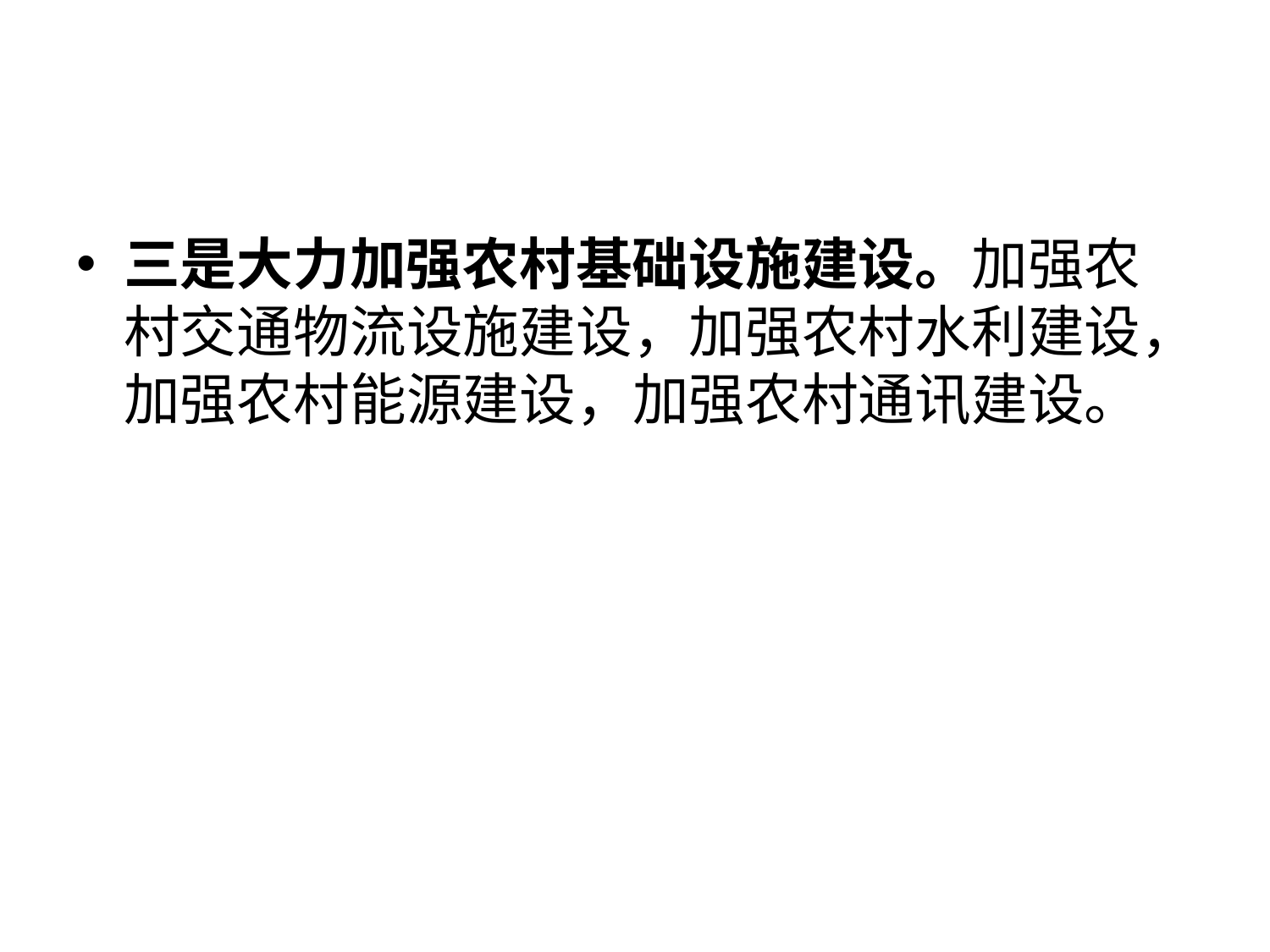

#
三是大力加强农村基础设施建设。加强农村交通物流设施建设，加强农村水利建设，加强农村能源建设，加强农村通讯建设。